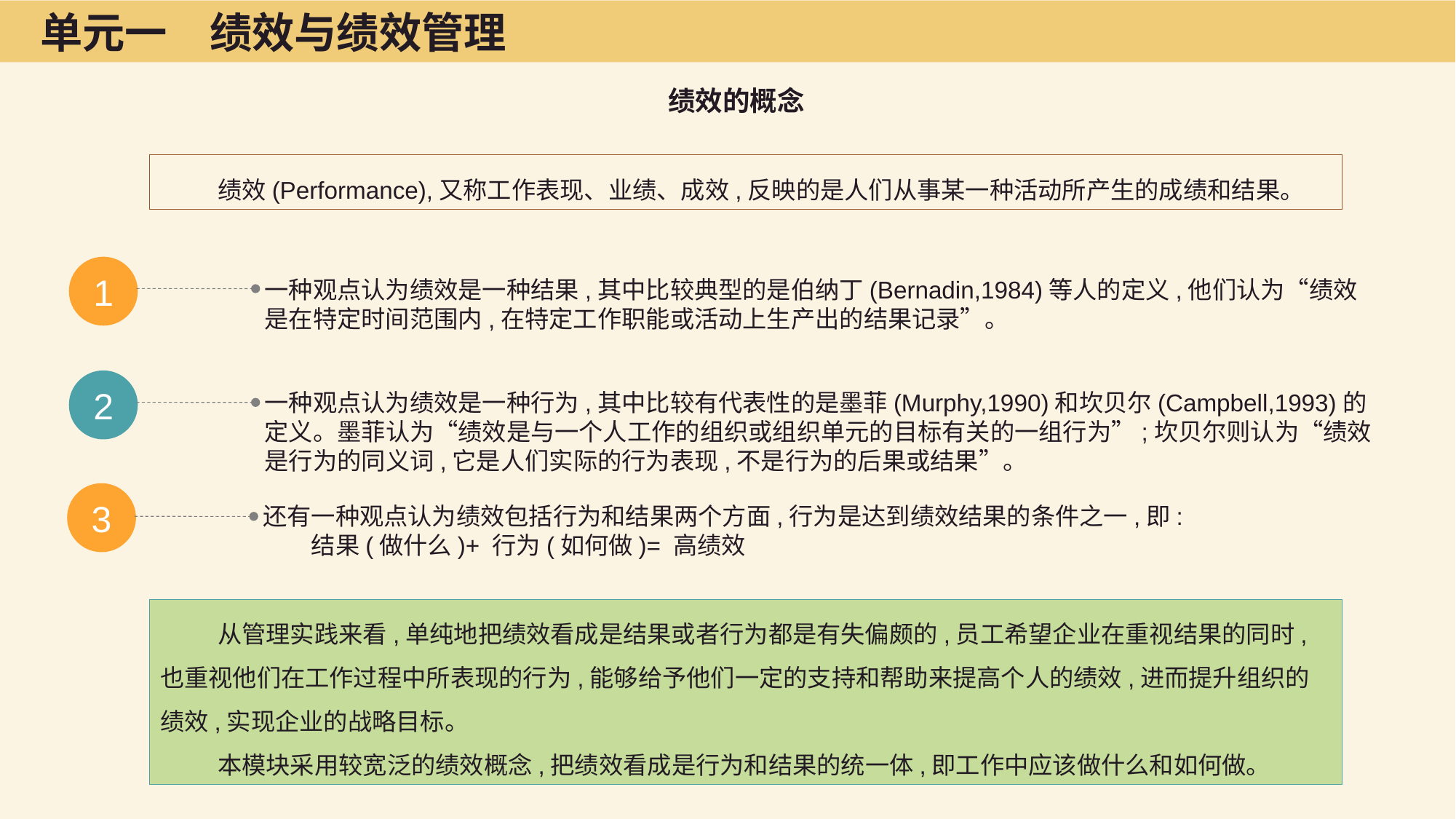

单元一　绩效与绩效管理
绩效的概念
绩效(Performance),又称工作表现、业绩、成效,反映的是人们从事某一种活动所产生的成绩和结果。

1
一种观点认为绩效是一种结果,其中比较典型的是伯纳丁(Bernadin,1984)等人的定义,他们认为“绩效是在特定时间范围内,在特定工作职能或活动上生产出的结果记录”。

2
一种观点认为绩效是一种行为,其中比较有代表性的是墨菲(Murphy,1990)和坎贝尔(Campbell,1993)的定义。墨菲认为“绩效是与一个人工作的组织或组织单元的目标有关的一组行为”;坎贝尔则认为“绩效是行为的同义词,它是人们实际的行为表现,不是行为的后果或结果”。

3
还有一种观点认为绩效包括行为和结果两个方面,行为是达到绩效结果的条件之一,即:
　　结果(做什么)+ 行为(如何做)= 高绩效

从管理实践来看,单纯地把绩效看成是结果或者行为都是有失偏颇的,员工希望企业在重视结果的同时,也重视他们在工作过程中所表现的行为,能够给予他们一定的支持和帮助来提高个人的绩效,进而提升组织的绩效,实现企业的战略目标。
本模块采用较宽泛的绩效概念,把绩效看成是行为和结果的统一体,即工作中应该做什么和如何做。